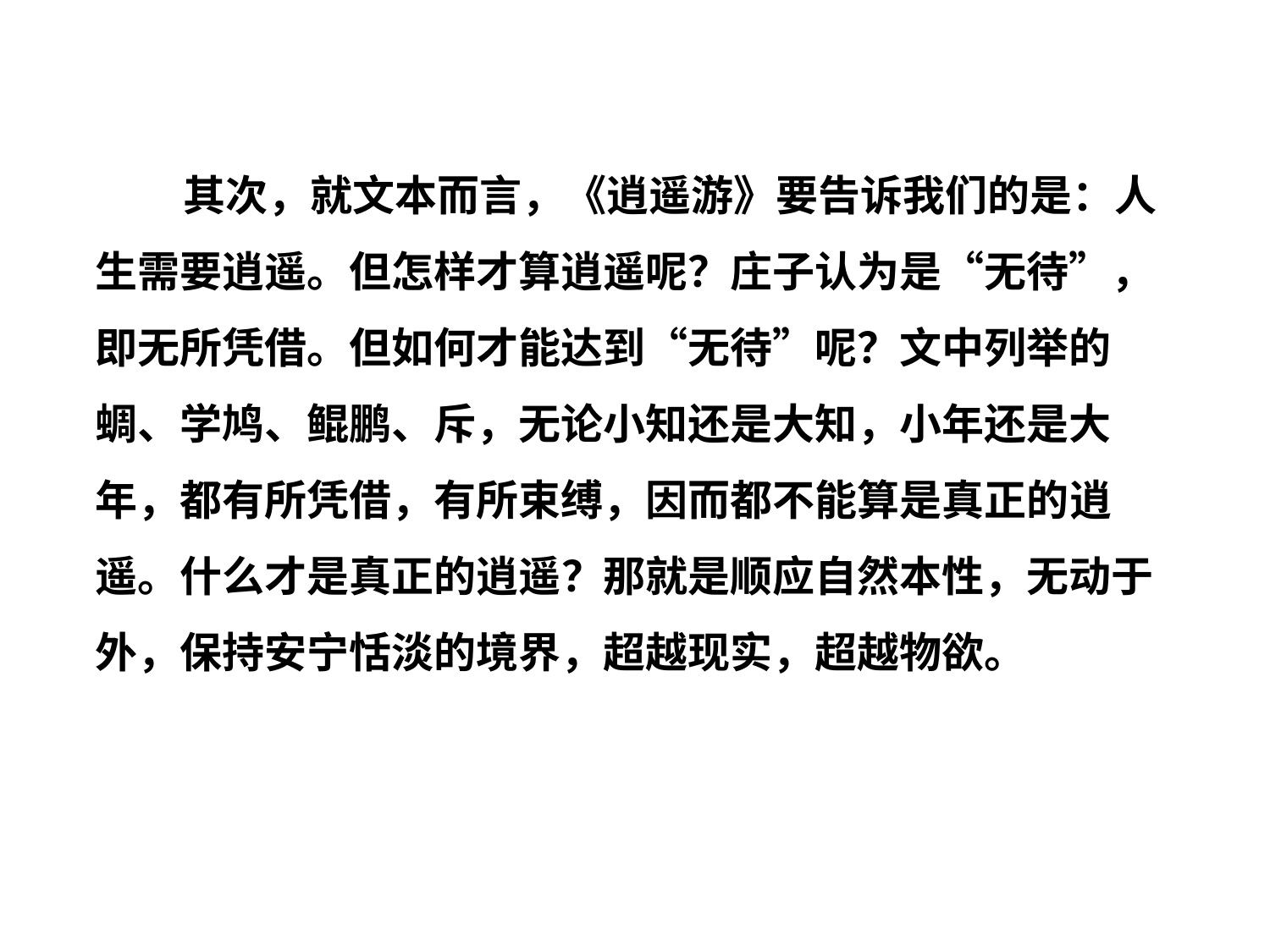

其次，就文本而言，《逍遥游》要告诉我们的是：人生需要逍遥。但怎样才算逍遥呢？庄子认为是“无待”，即无所凭借。但如何才能达到“无待”呢？文中列举的蜩、学鸠、鲲鹏、斥，无论小知还是大知，小年还是大年，都有所凭借，有所束缚，因而都不能算是真正的逍遥。什么才是真正的逍遥？那就是顺应自然本性，无动于外，保持安宁恬淡的境界，超越现实，超越物欲。